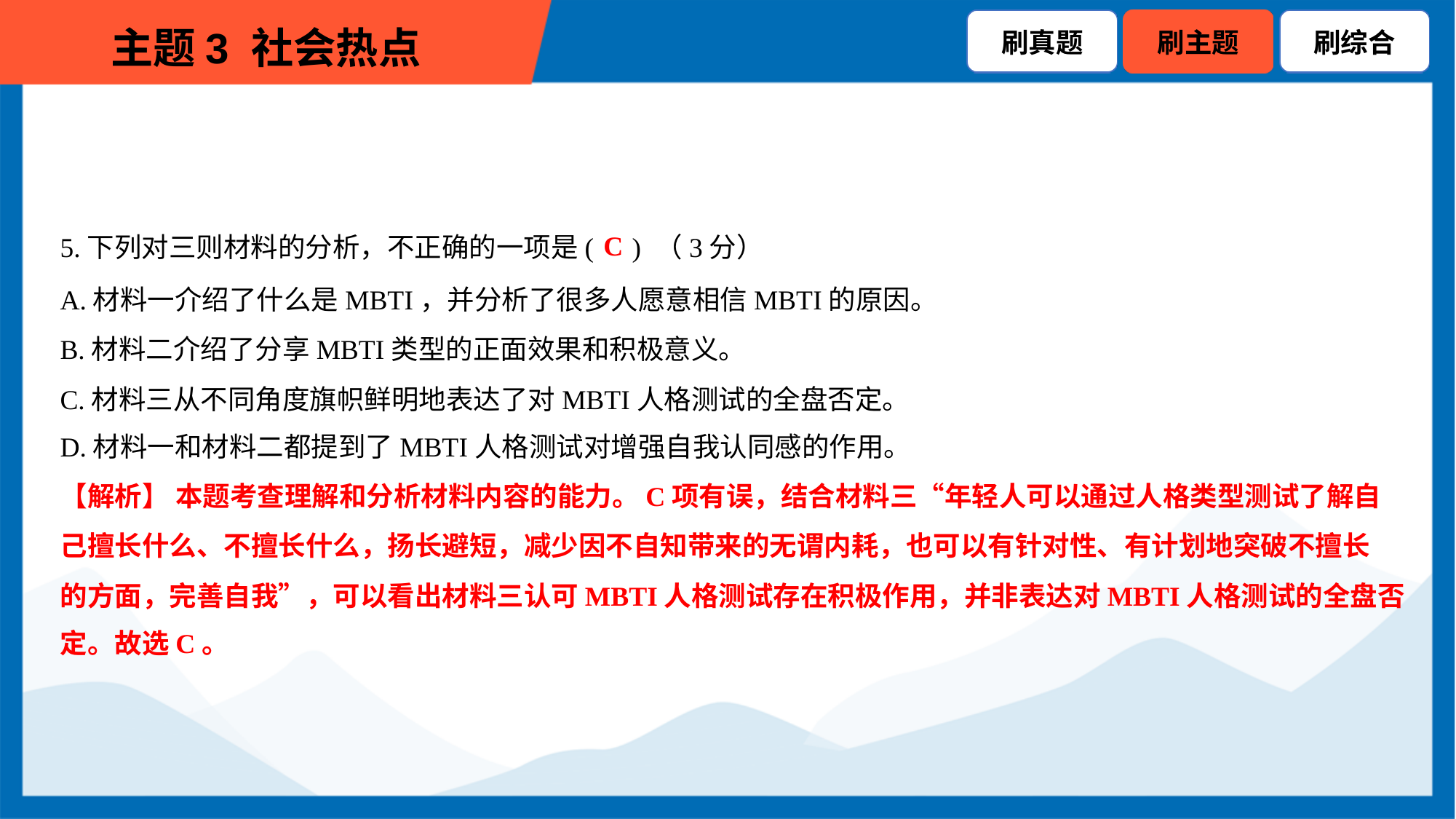

C
5.下列对三则材料的分析，不正确的一项是(     ) （3分）
A.材料一介绍了什么是MBTI，并分析了很多人愿意相信MBTI的原因。
B.材料二介绍了分享MBTI类型的正面效果和积极意义。
C.材料三从不同角度旗帜鲜明地表达了对MBTI人格测试的全盘否定。
D.材料一和材料二都提到了MBTI人格测试对增强自我认同感的作用。
【解析】 本题考查理解和分析材料内容的能力。C项有误，结合材料三“年轻人可以通过人格类型测试了解自
己擅长什么、不擅长什么，扬长避短，减少因不自知带来的无谓内耗，也可以有针对性、有计划地突破不擅长
的方面，完善自我”，可以看出材料三认可MBTI人格测试存在积极作用，并非表达对MBTI人格测试的全盘否
定。故选C。